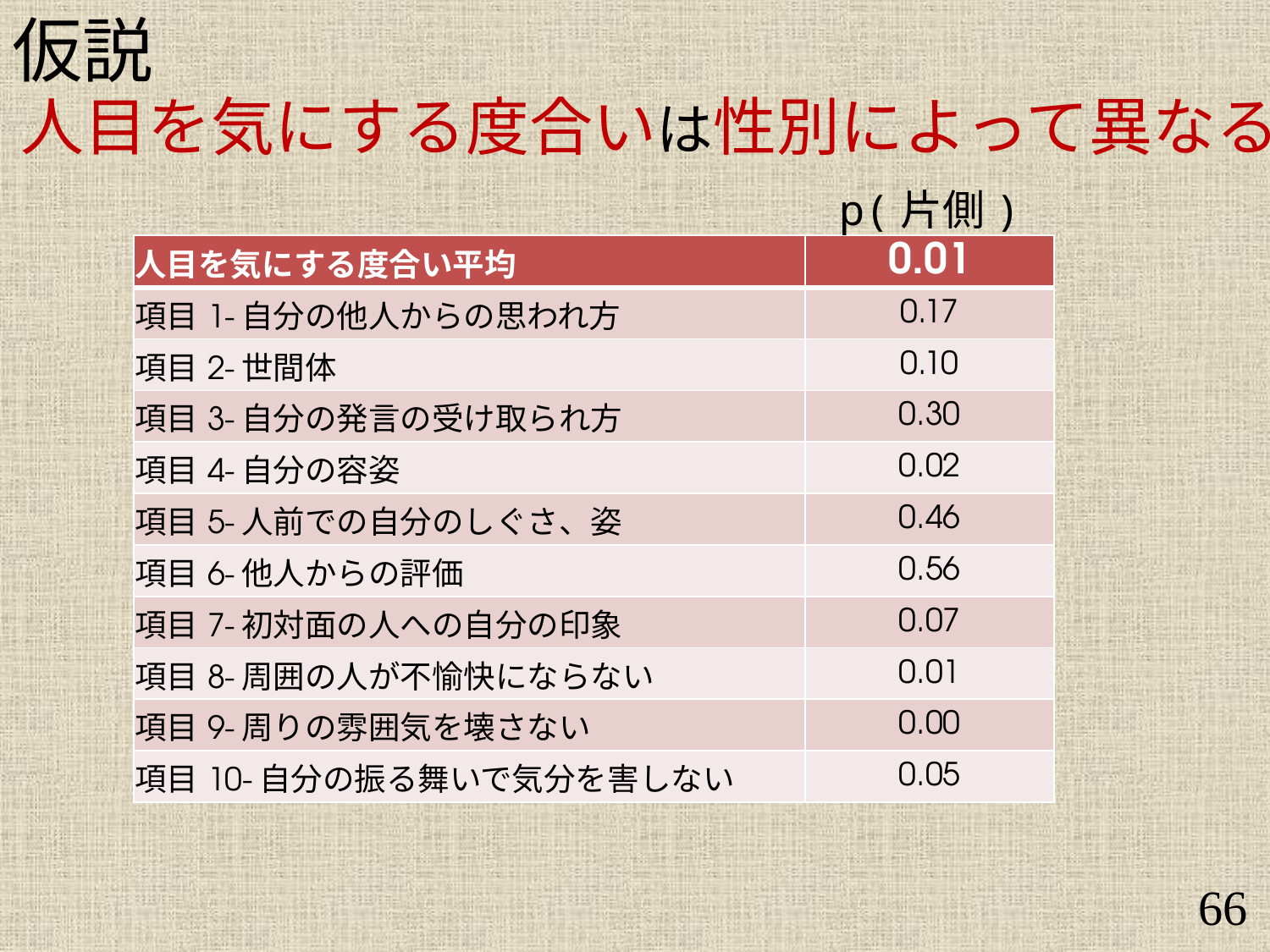

仮説
人目を気にする度合いは性別によって異なる
p(片側)
| 人目を気にする度合い平均 | 0.01 |
| --- | --- |
| 項目1-自分の他人からの思われ方 | 0.17 |
| 項目2-世間体 | 0.10 |
| 項目3-自分の発言の受け取られ方 | 0.30 |
| 項目4-自分の容姿 | 0.02 |
| 項目5-人前での自分のしぐさ、姿 | 0.46 |
| 項目6-他人からの評価 | 0.56 |
| 項目7-初対面の人への自分の印象 | 0.07 |
| 項目8-周囲の人が不愉快にならない | 0.01 |
| 項目9-周りの雰囲気を壊さない | 0.00 |
| 項目10-自分の振る舞いで気分を害しない | 0.05 |
66